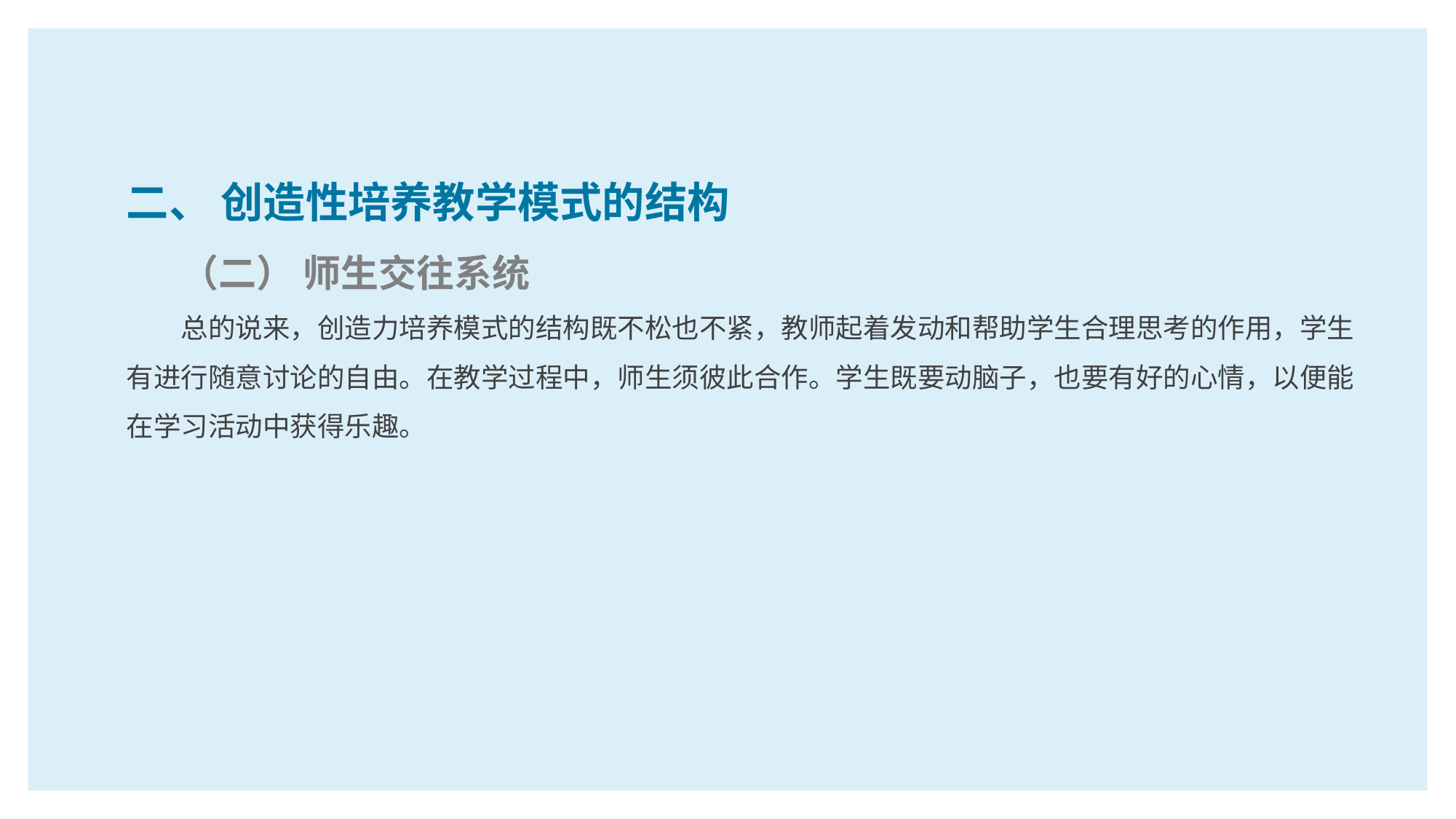

二、 创造性培养教学模式的结构
（二） 师生交往系统
总的说来，创造力培养模式的结构既不松也不紧，教师起着发动和帮助学生合理思考的作用，学生有进行随意讨论的自由。在教学过程中，师生须彼此合作。学生既要动脑子，也要有好的心情，以便能在学习活动中获得乐趣。